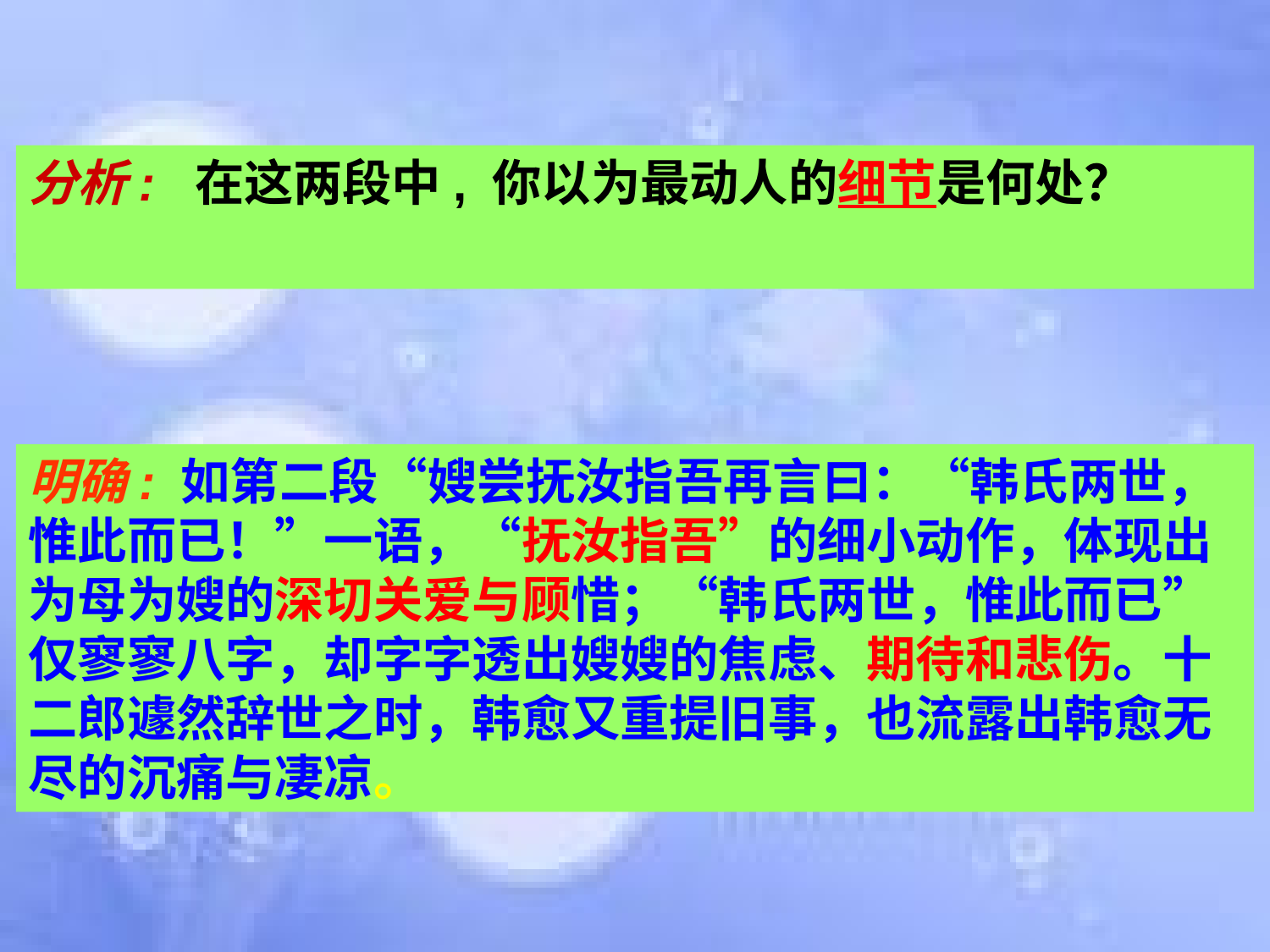

分析:  在这两段中, 你以为最动人的细节是何处？

明确: 如第二段“嫂尝抚汝指吾再言曰：“韩氏两世，惟此而已！”一语，“抚汝指吾”的细小动作，体现出为母为嫂的深切关爱与顾惜；“韩氏两世，惟此而已”仅寥寥八字，却字字透出嫂嫂的焦虑、期待和悲伤。十二郎遽然辞世之时，韩愈又重提旧事，也流露出韩愈无尽的沉痛与凄凉。